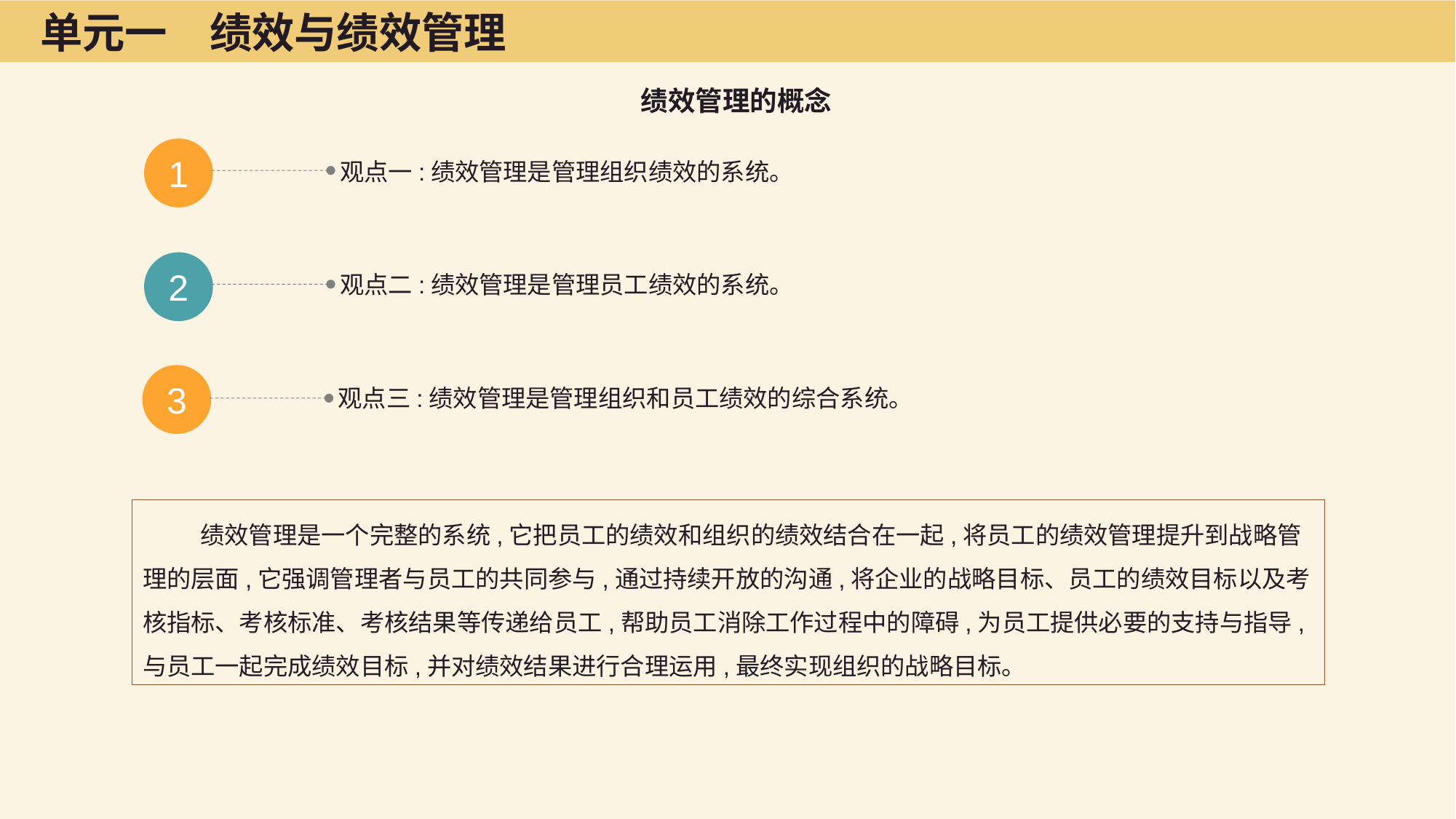

单元一　绩效与绩效管理
绩效管理的概念

1
观点一:绩效管理是管理组织绩效的系统。

2
观点二:绩效管理是管理员工绩效的系统。

3
观点三:绩效管理是管理组织和员工绩效的综合系统。

绩效管理是一个完整的系统,它把员工的绩效和组织的绩效结合在一起,将员工的绩效管理提升到战略管理的层面,它强调管理者与员工的共同参与,通过持续开放的沟通,将企业的战略目标、员工的绩效目标以及考核指标、考核标准、考核结果等传递给员工,帮助员工消除工作过程中的障碍,为员工提供必要的支持与指导,与员工一起完成绩效目标,并对绩效结果进行合理运用,最终实现组织的战略目标。